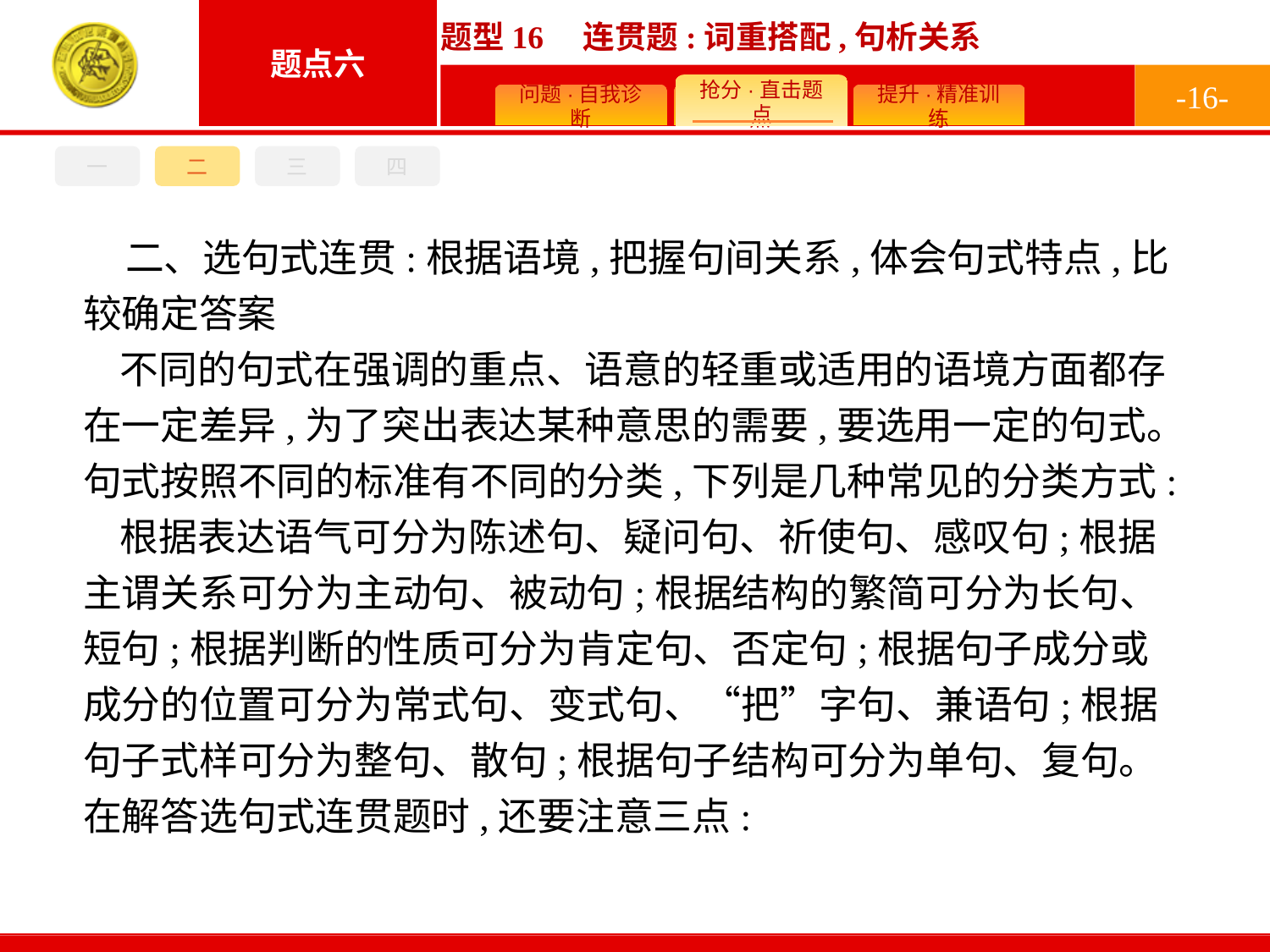

-16-
一
二
三
四
二、选句式连贯:根据语境,把握句间关系,体会句式特点,比较确定答案
不同的句式在强调的重点、语意的轻重或适用的语境方面都存在一定差异,为了突出表达某种意思的需要,要选用一定的句式。句式按照不同的标准有不同的分类,下列是几种常见的分类方式:
根据表达语气可分为陈述句、疑问句、祈使句、感叹句;根据主谓关系可分为主动句、被动句;根据结构的繁简可分为长句、短句;根据判断的性质可分为肯定句、否定句;根据句子成分或成分的位置可分为常式句、变式句、“把”字句、兼语句;根据句子式样可分为整句、散句;根据句子结构可分为单句、复句。在解答选句式连贯题时,还要注意三点: